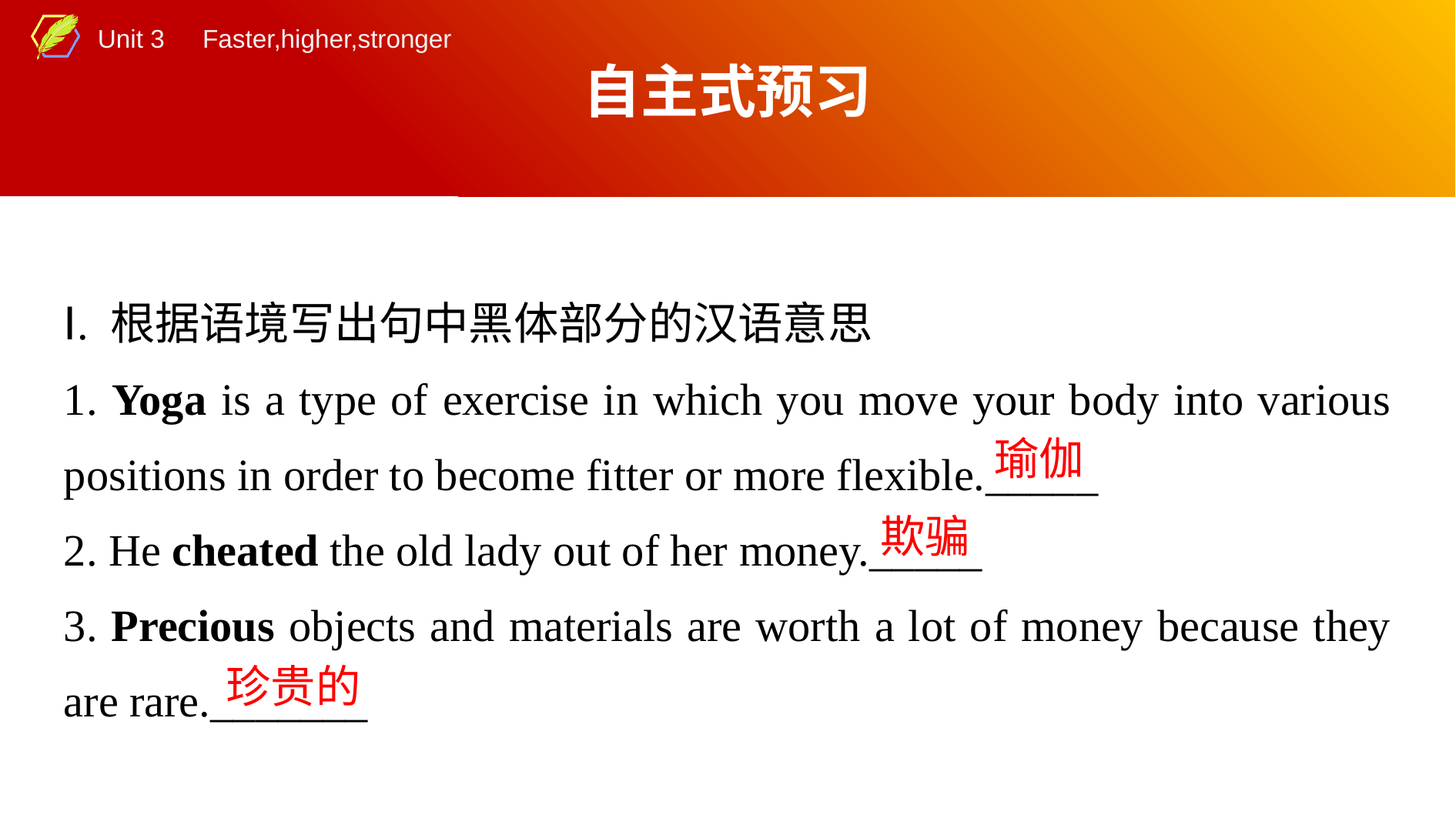

自主式预习
Ⅰ. 根据语境写出句中黑体部分的汉语意思
1. Yoga is a type of exercise in which you move your body into various positions in order to become fitter or more flexible._____
2. He cheated the old lady out of her money._____
3. Precious objects and materials are worth a lot of money because they are rare._______
瑜伽
欺骗
珍贵的